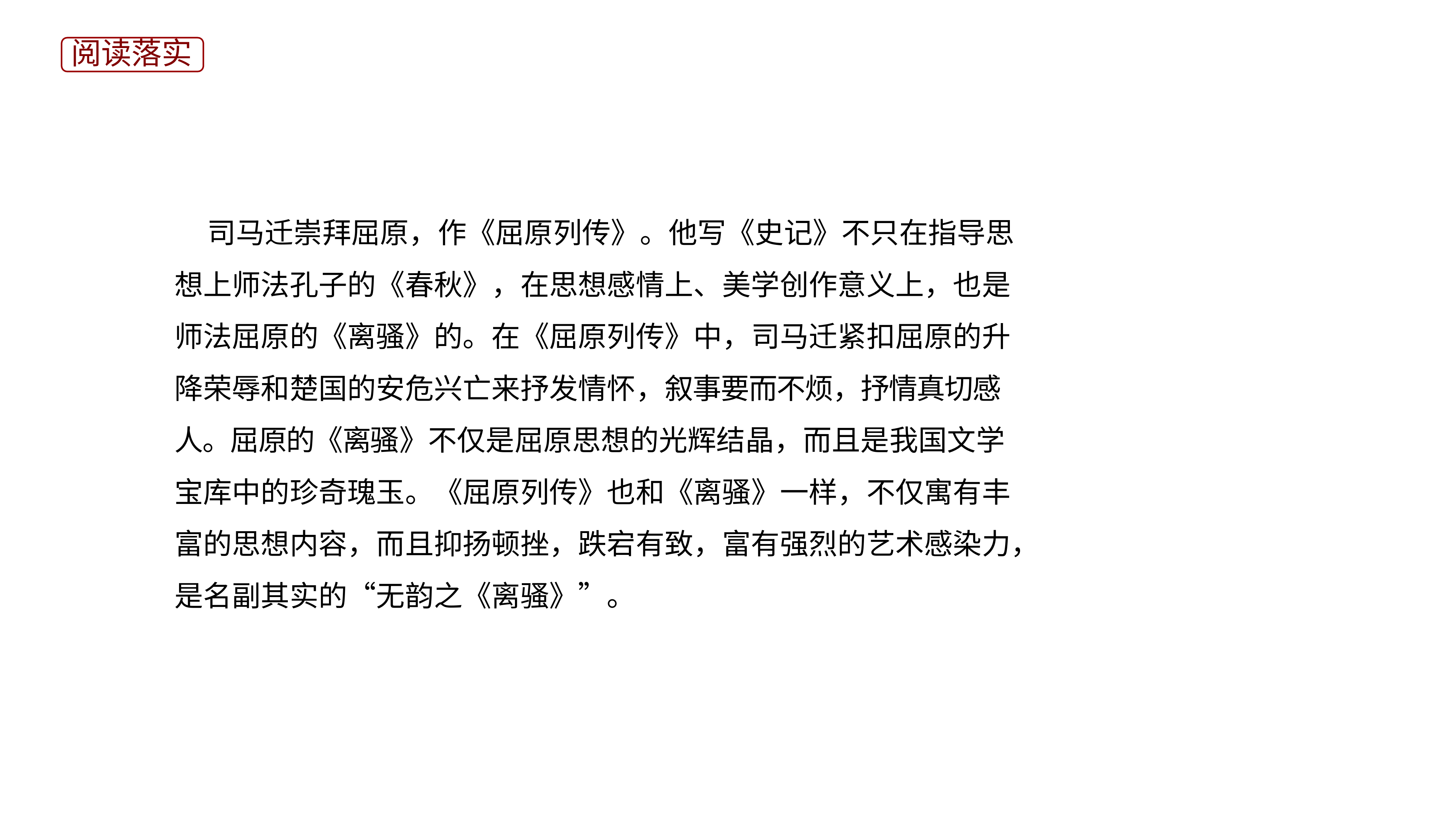

阅读落实

    司马迁崇拜屈原，作《屈原列传》。他写《史记》不只在指导思想上师法孔子的《春秋》，在思想感情上、美学创作意义上，也是师法屈原的《离骚》的。在《屈原列传》中，司马迁紧扣屈原的升降荣辱和楚国的安危兴亡来抒发情怀，叙事要而不烦，抒情真切感人。屈原的《离骚》不仅是屈原思想的光辉结晶，而且是我国文学宝库中的珍奇瑰玉。《屈原列传》也和《离骚》一样，不仅寓有丰富的思想内容，而且抑扬顿挫，跌宕有致，富有强烈的艺术感染力，是名副其实的“无韵之《离骚》”。